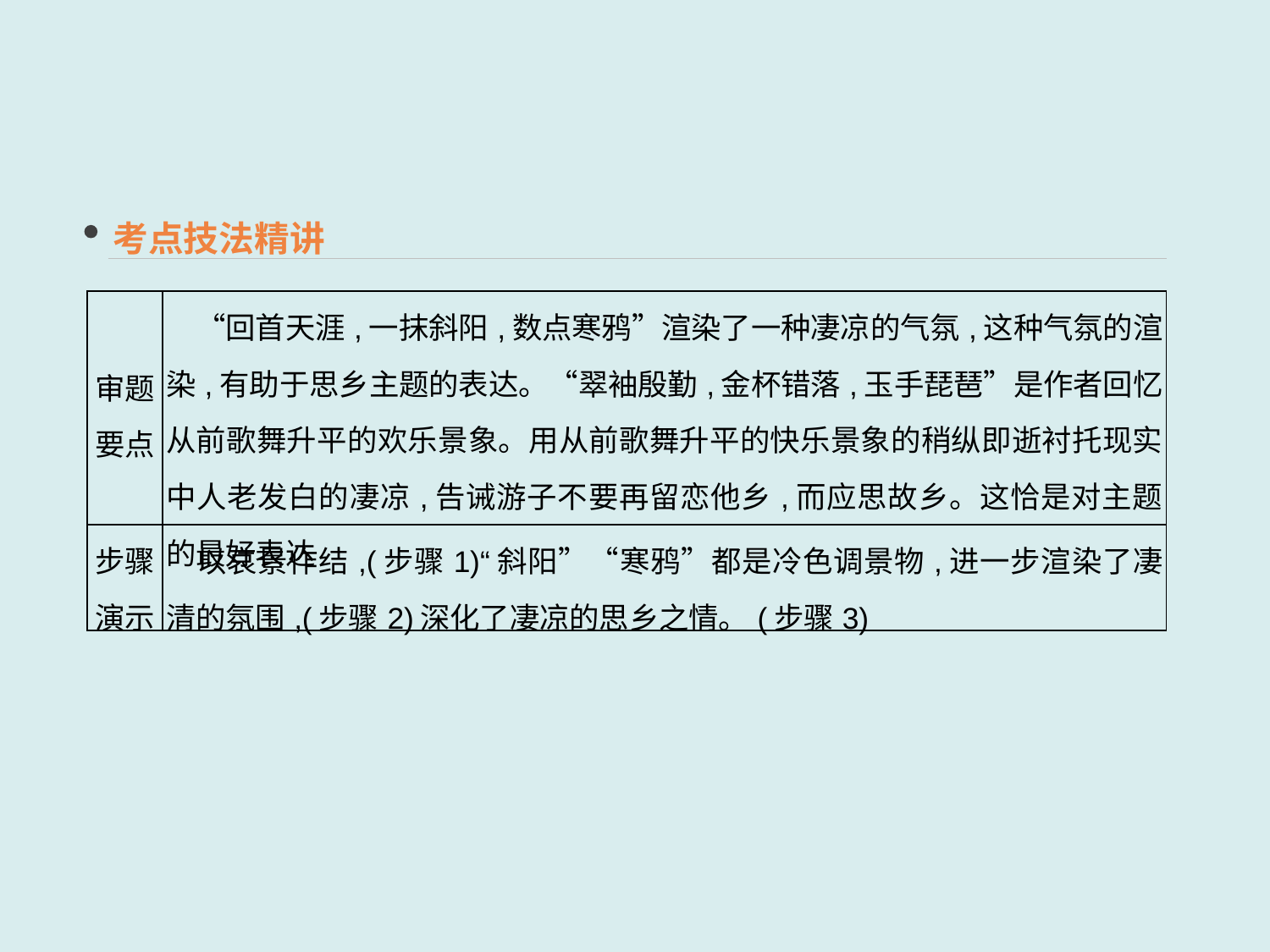

考点技法精讲

| 审题 要点 | “回首天涯,一抹斜阳,数点寒鸦”渲染了一种凄凉的气氛,这种气氛的渲染,有助于思乡主题的表达。“翠袖殷勤,金杯错落,玉手琵琶”是作者回忆从前歌舞升平的欢乐景象。用从前歌舞升平的快乐景象的稍纵即逝衬托现实中人老发白的凄凉,告诫游子不要再留恋他乡,而应思故乡。这恰是对主题的最好表达 |
| --- | --- |
| 步骤演示 | 以哀景作结,(步骤1)“斜阳”“寒鸦”都是冷色调景物,进一步渲染了凄清的氛围,(步骤2)深化了凄凉的思乡之情。(步骤3) |